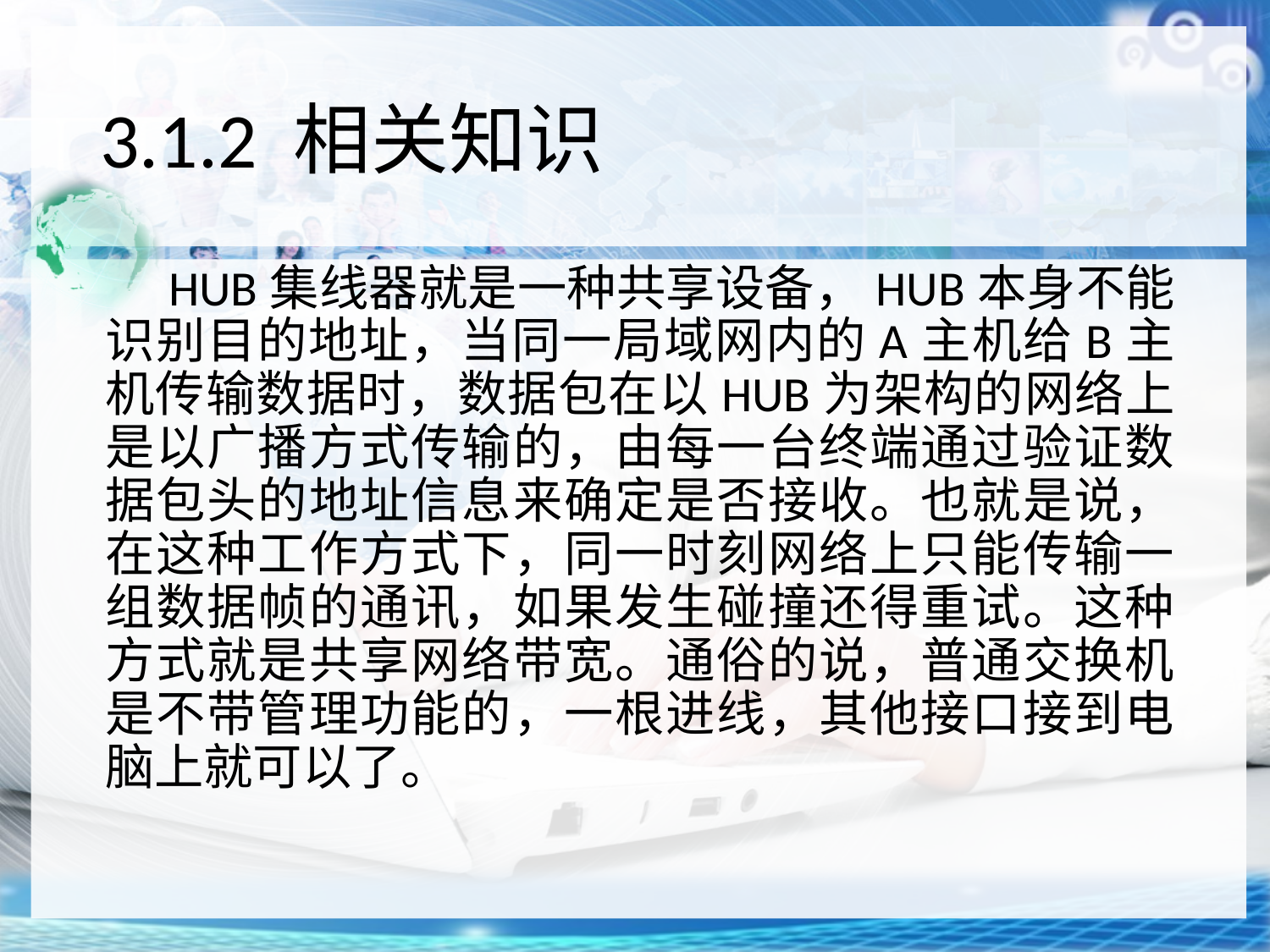

# 3.1.2 相关知识
HUB集线器就是一种共享设备，HUB本身不能识别目的地址，当同一局域网内的A主机给B主机传输数据时，数据包在以HUB为架构的网络上是以广播方式传输的，由每一台终端通过验证数据包头的地址信息来确定是否接收。也就是说，在这种工作方式下，同一时刻网络上只能传输一组数据帧的通讯，如果发生碰撞还得重试。这种方式就是共享网络带宽。通俗的说，普通交换机是不带管理功能的，一根进线，其他接口接到电脑上就可以了。